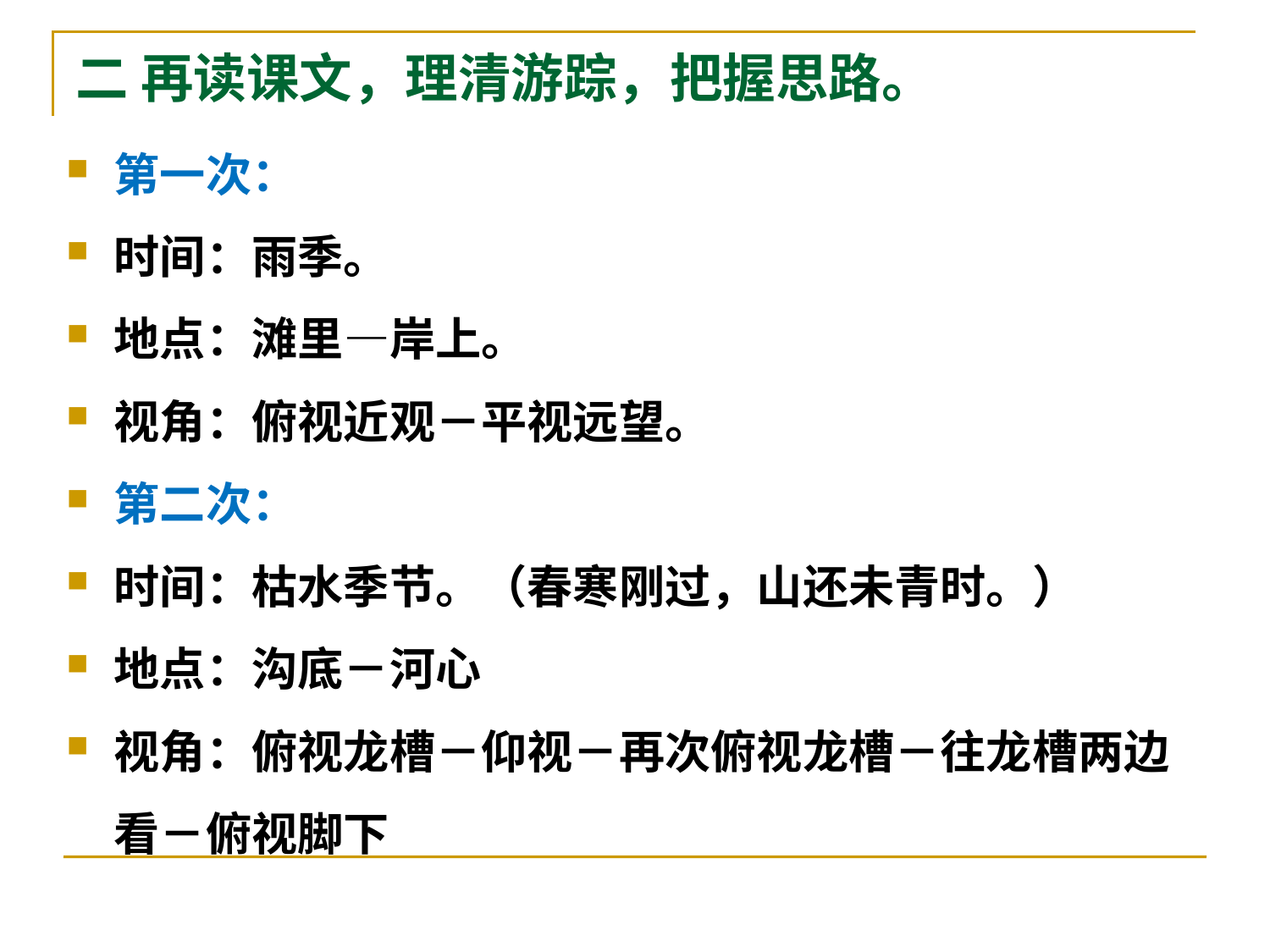

# 二 再读课文，理清游踪，把握思路。
第一次：
时间：雨季。
地点：滩里—岸上。
视角：俯视近观－平视远望。
第二次：
时间：枯水季节。（春寒刚过，山还未青时。）
地点：沟底－河心
视角：俯视龙槽－仰视－再次俯视龙槽－往龙槽两边看－俯视脚下